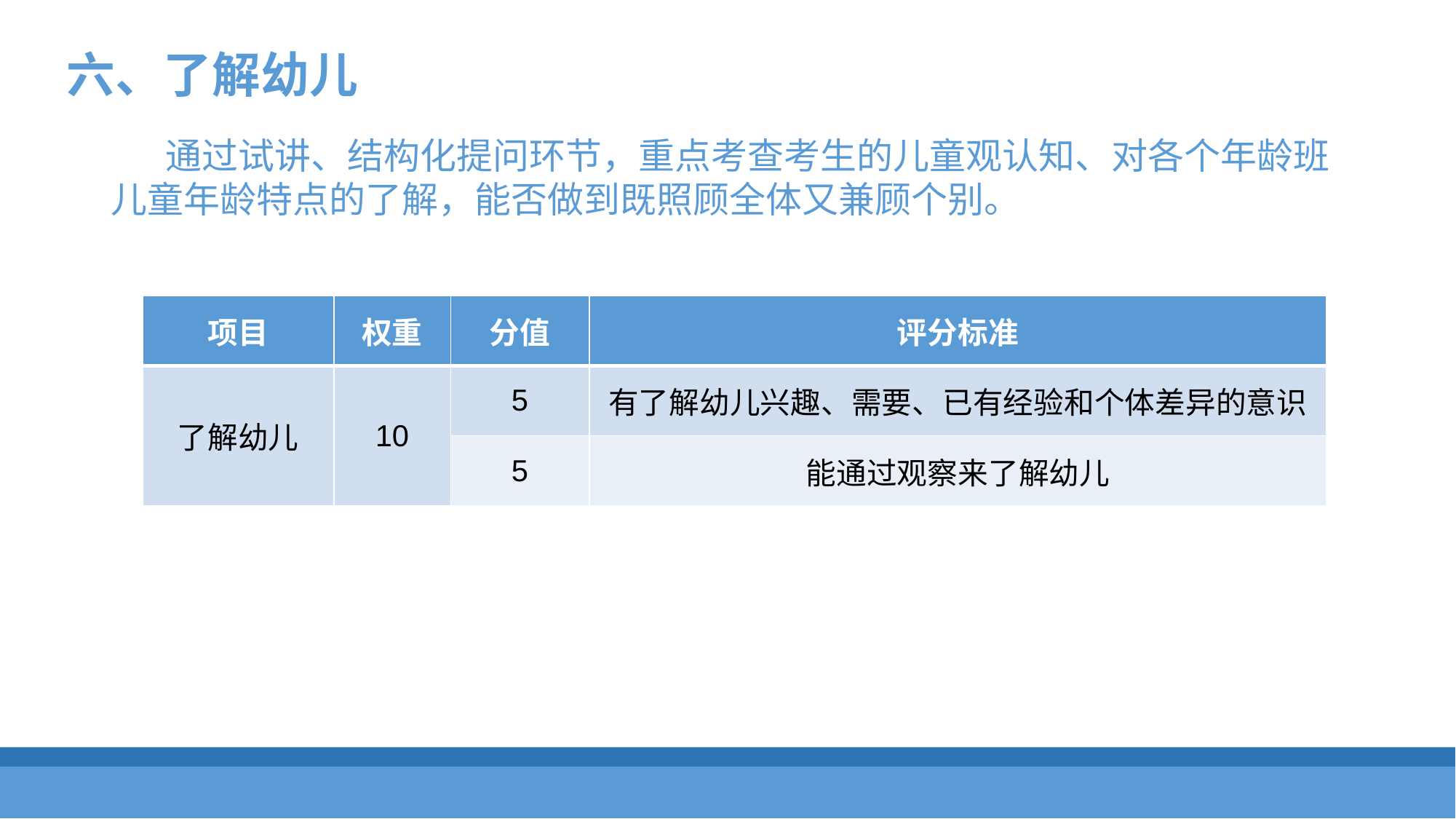

六、了解幼儿
通过试讲、结构化提问环节，重点考查考生的儿童观认知、对各个年龄班儿童年龄特点的了解，能否做到既照顾全体又兼顾个别。
| 项目 | 权重 | 分值 | 评分标准 |
| --- | --- | --- | --- |
| 了解幼儿 | 10 | 5 | 有了解幼儿兴趣、需要、已有经验和个体差异的意识 |
|  |  | 5 | 能通过观察来了解幼儿 |